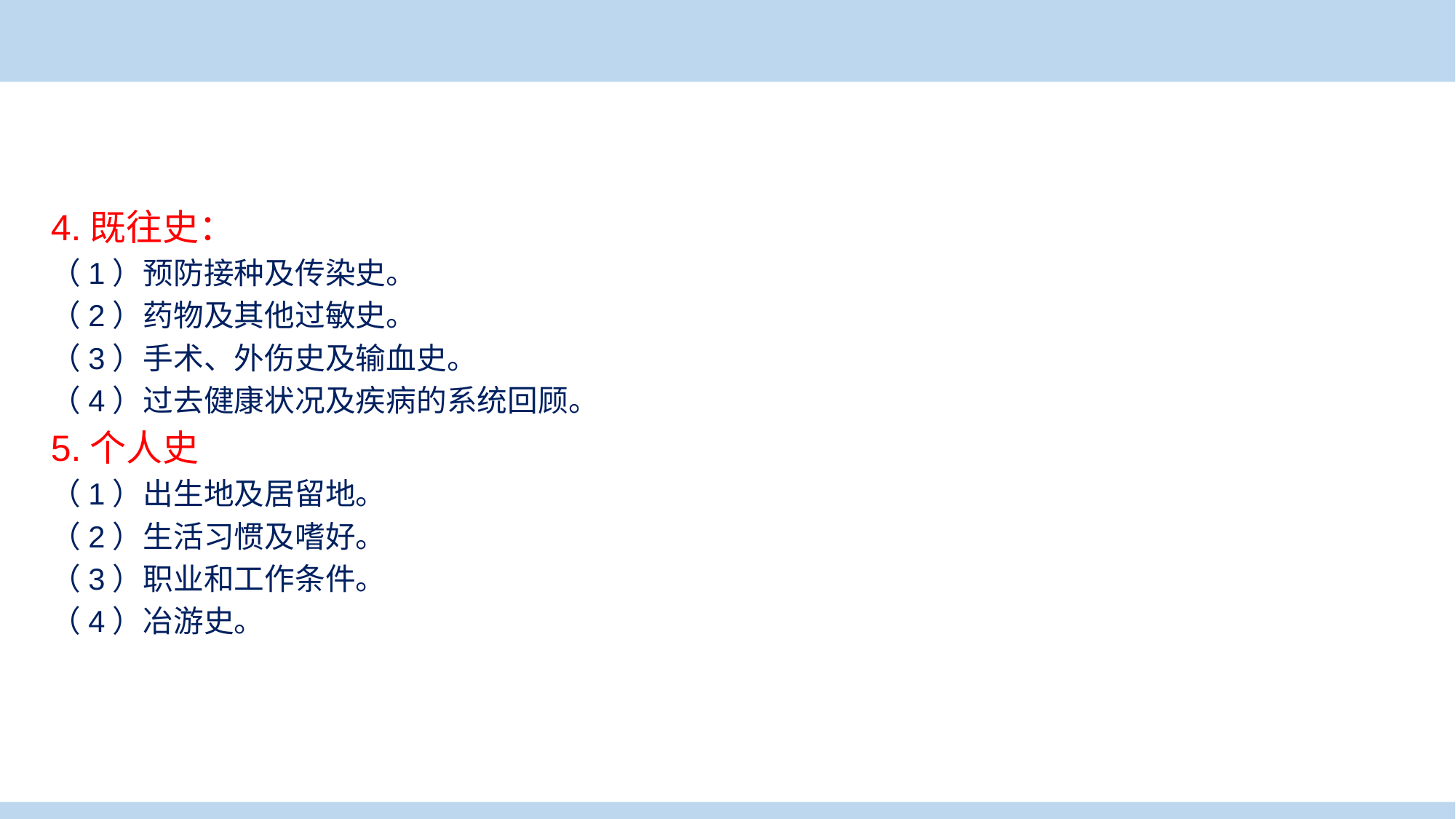

案例导入
4.既往史：
（1）预防接种及传染史。
（2）药物及其他过敏史。
（3）手术、外伤史及输血史。
（4）过去健康状况及疾病的系统回顾。
5.个人史
（1）出生地及居留地。
（2）生活习惯及嗜好。
（3）职业和工作条件。
（4）冶游史。